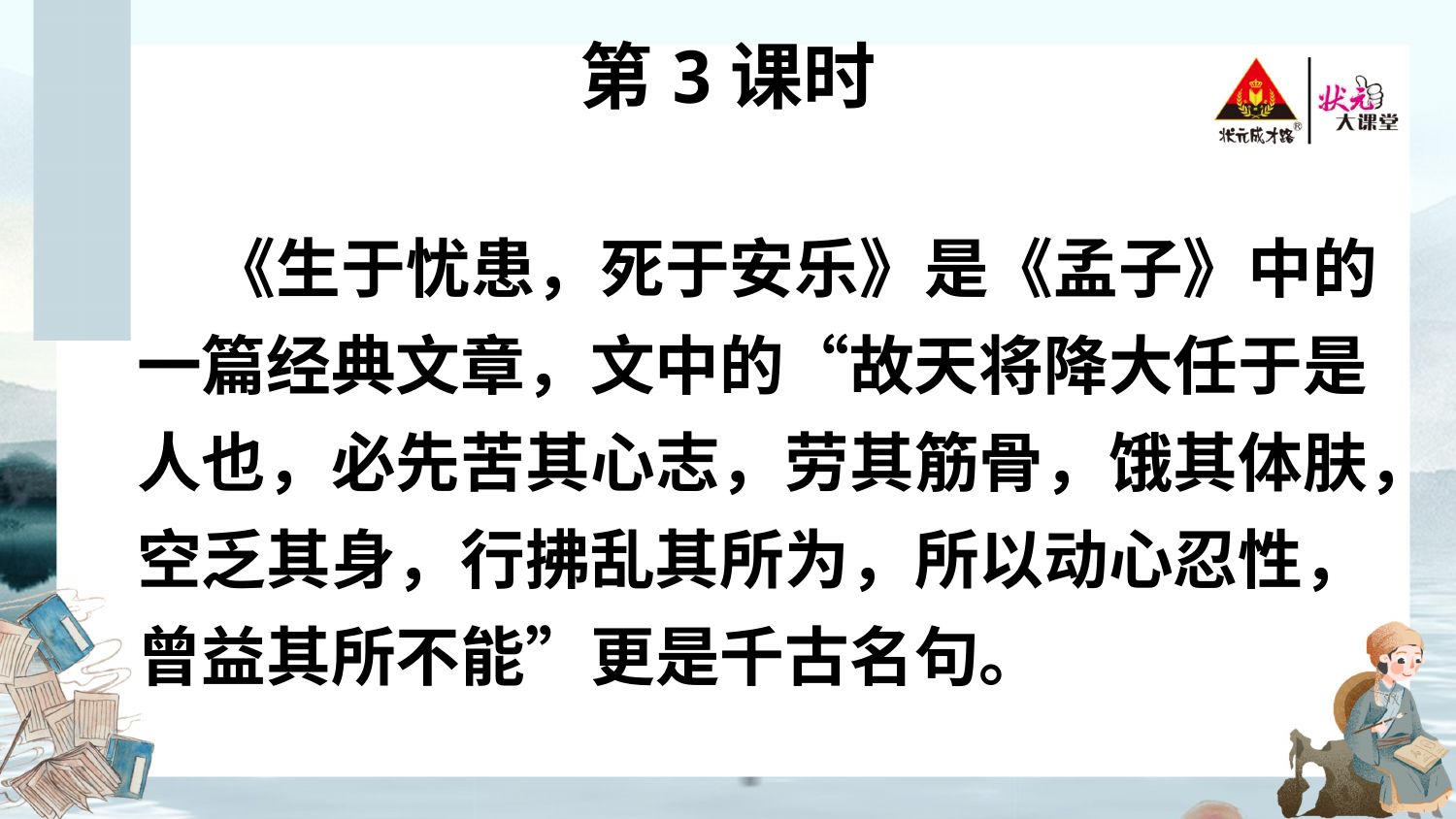

第3课时
    《生于忧患，死于安乐》是《孟子》中的一篇经典文章，文中的“故天将降大任于是人也，必先苦其心志，劳其筋骨，饿其体肤，空乏其身，行拂乱其所为，所以动心忍性，曾益其所不能”更是千古名句。